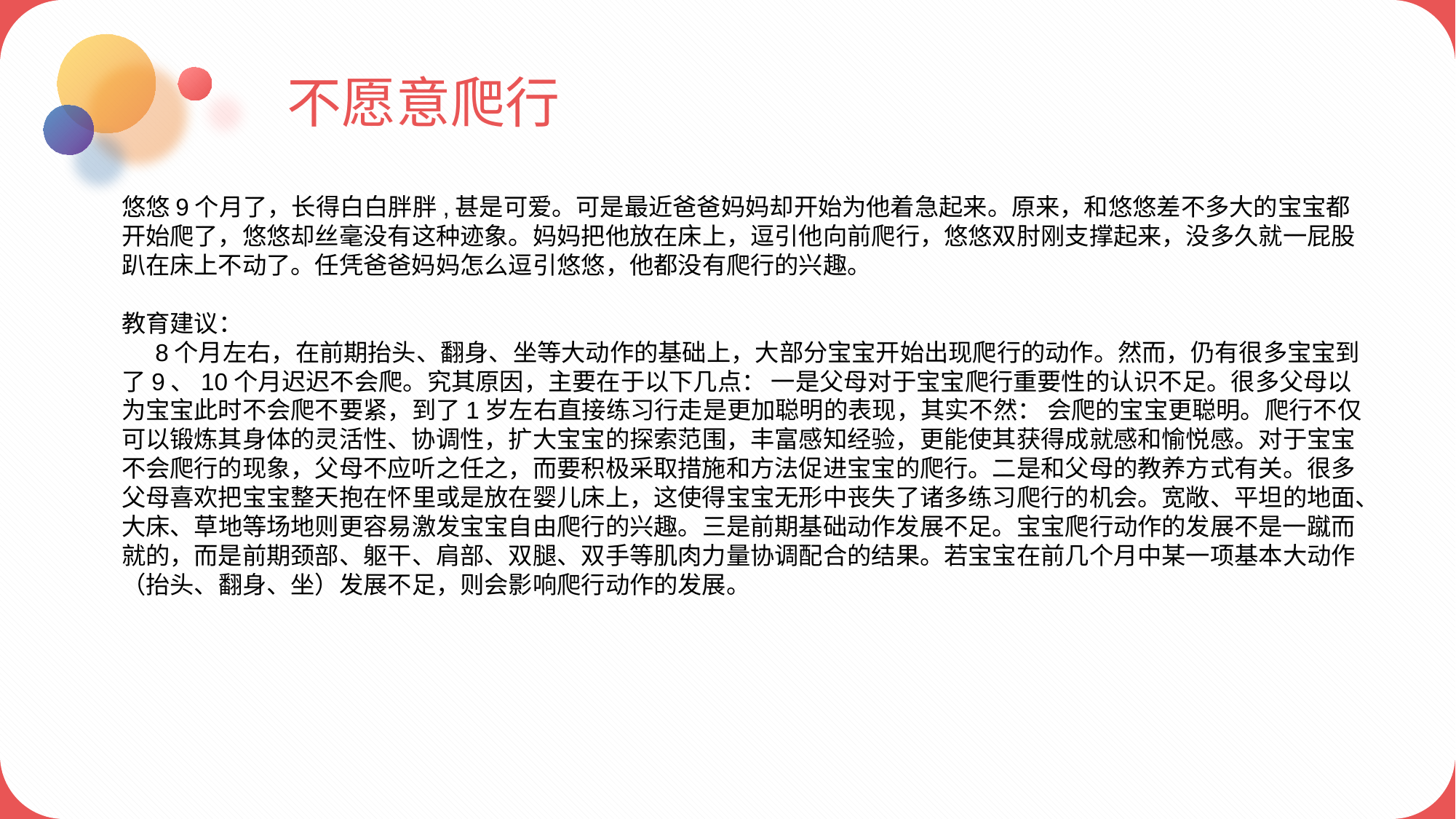

不愿意爬行
悠悠9个月了，长得白白胖胖,甚是可爱。可是最近爸爸妈妈却开始为他着急起来。原来，和悠悠差不多大的宝宝都开始爬了，悠悠却丝毫没有这种迹象。妈妈把他放在床上，逗引他向前爬行，悠悠双肘刚支撑起来，没多久就一屁股趴在床上不动了。任凭爸爸妈妈怎么逗引悠悠，他都没有爬行的兴趣。

教育建议：
     8个月左右，在前期抬头、翻身、坐等大动作的基础上，大部分宝宝开始出现爬行的动作。然而，仍有很多宝宝到了9、10个月迟迟不会爬。究其原因，主要在于以下几点： 一是父母对于宝宝爬行重要性的认识不足。很多父母以为宝宝此时不会爬不要紧，到了1岁左右直接练习行走是更加聪明的表现，其实不然： 会爬的宝宝更聪明。爬行不仅可以锻炼其身体的灵活性、协调性，扩大宝宝的探索范围，丰富感知经验，更能使其获得成就感和愉悦感。对于宝宝不会爬行的现象，父母不应听之任之，而要积极采取措施和方法促进宝宝的爬行。二是和父母的教养方式有关。很多父母喜欢把宝宝整天抱在怀里或是放在婴儿床上，这使得宝宝无形中丧失了诸多练习爬行的机会。宽敞、平坦的地面、大床、草地等场地则更容易激发宝宝自由爬行的兴趣。三是前期基础动作发展不足。宝宝爬行动作的发展不是一蹴而就的，而是前期颈部、躯干、肩部、双腿、双手等肌肉力量协调配合的结果。若宝宝在前几个月中某一项基本大动作（抬头、翻身、坐）发展不足，则会影响爬行动作的发展。